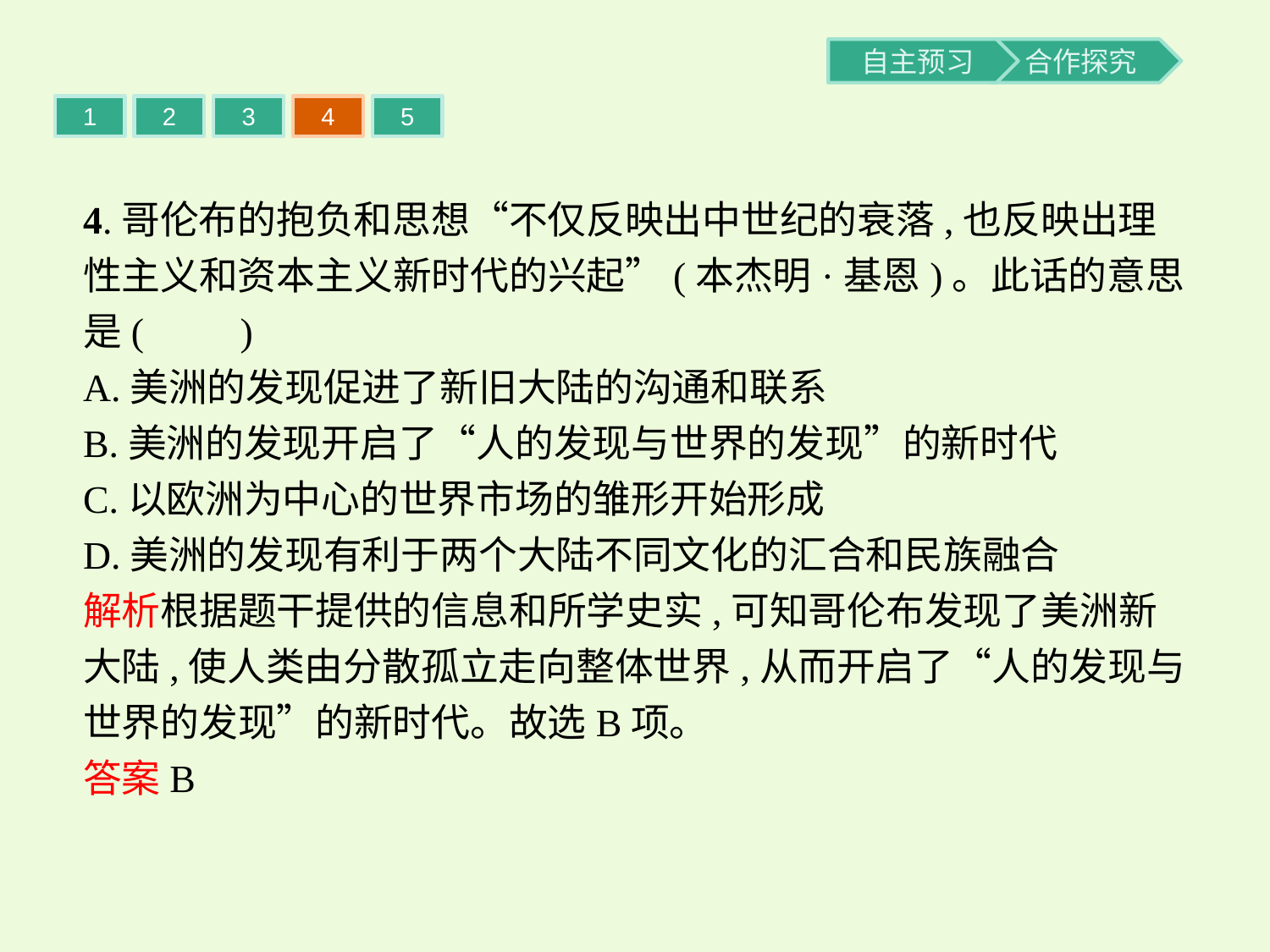

1
2
3
4
5
4.哥伦布的抱负和思想“不仅反映出中世纪的衰落,也反映出理性主义和资本主义新时代的兴起”(本杰明·基恩)。此话的意思是(　　)
A.美洲的发现促进了新旧大陆的沟通和联系
B.美洲的发现开启了“人的发现与世界的发现”的新时代
C.以欧洲为中心的世界市场的雏形开始形成
D.美洲的发现有利于两个大陆不同文化的汇合和民族融合
解析根据题干提供的信息和所学史实,可知哥伦布发现了美洲新大陆,使人类由分散孤立走向整体世界,从而开启了“人的发现与世界的发现”的新时代。故选B项。
答案B